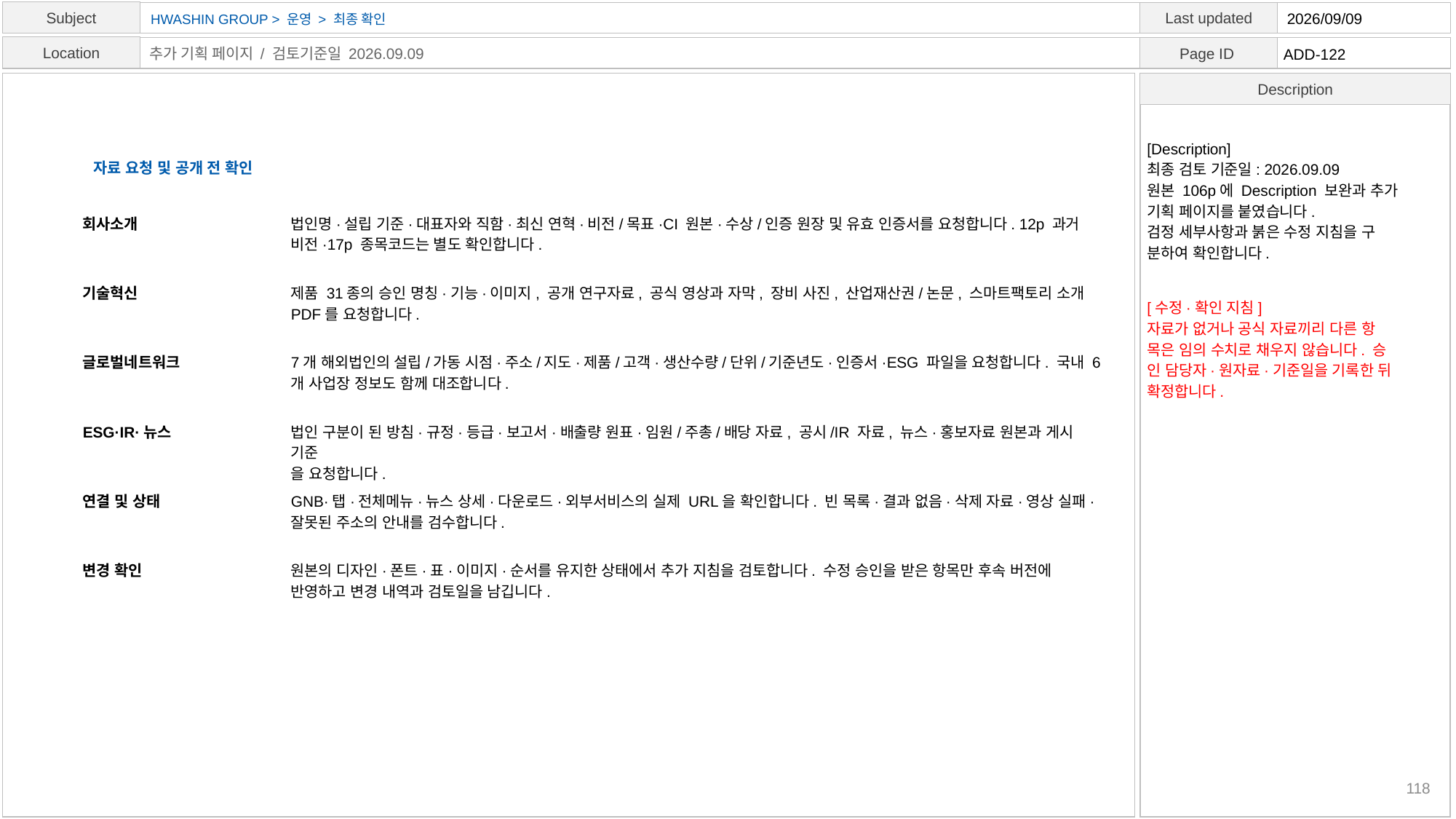

HWASHIN GROUP > 운영 > 최종 확인
2026/09/09
ADD-122
추가 기획 페이지 / 검토기준일 2026.09.09
[Description]
최종 검토 기준일: 2026.09.09
원본 106p에 Description 보완과 추가
기획 페이지를 붙였습니다.
검정 세부사항과 붉은 수정 지침을 구
분하여 확인합니다.
자료 요청 및 공개 전 확인
회사소개
법인명·설립 기준·대표자와 직함·최신 연혁·비전/목표·CI 원본·수상/인증 원장 및 유효 인증서를 요청합니다. 12p 과거
비전·17p 종목코드는 별도 확인합니다.
기술혁신
제품 31종의 승인 명칭·기능·이미지, 공개 연구자료, 공식 영상과 자막, 장비 사진, 산업재산권/논문, 스마트팩토리 소개
PDF를 요청합니다.
[수정·확인 지침]
자료가 없거나 공식 자료끼리 다른 항
목은 임의 수치로 채우지 않습니다. 승
인 담당자·원자료·기준일을 기록한 뒤
확정합니다.
글로벌네트워크
7개 해외법인의 설립/가동 시점·주소/지도·제품/고객·생산수량/단위/기준년도·인증서·ESG 파일을 요청합니다. 국내 6
개 사업장 정보도 함께 대조합니다.
ESG·IR·뉴스
법인 구분이 된 방침·규정·등급·보고서·배출량 원표·임원/주총/배당 자료, 공시/IR 자료, 뉴스·홍보자료 원본과 게시 기준
을 요청합니다.
연결 및 상태
GNB·탭·전체메뉴·뉴스 상세·다운로드·외부서비스의 실제 URL을 확인합니다. 빈 목록·결과 없음·삭제 자료·영상 실패·
잘못된 주소의 안내를 검수합니다.
변경 확인
원본의 디자인·폰트·표·이미지·순서를 유지한 상태에서 추가 지침을 검토합니다. 수정 승인을 받은 항목만 후속 버전에
반영하고 변경 내역과 검토일을 남깁니다.
118